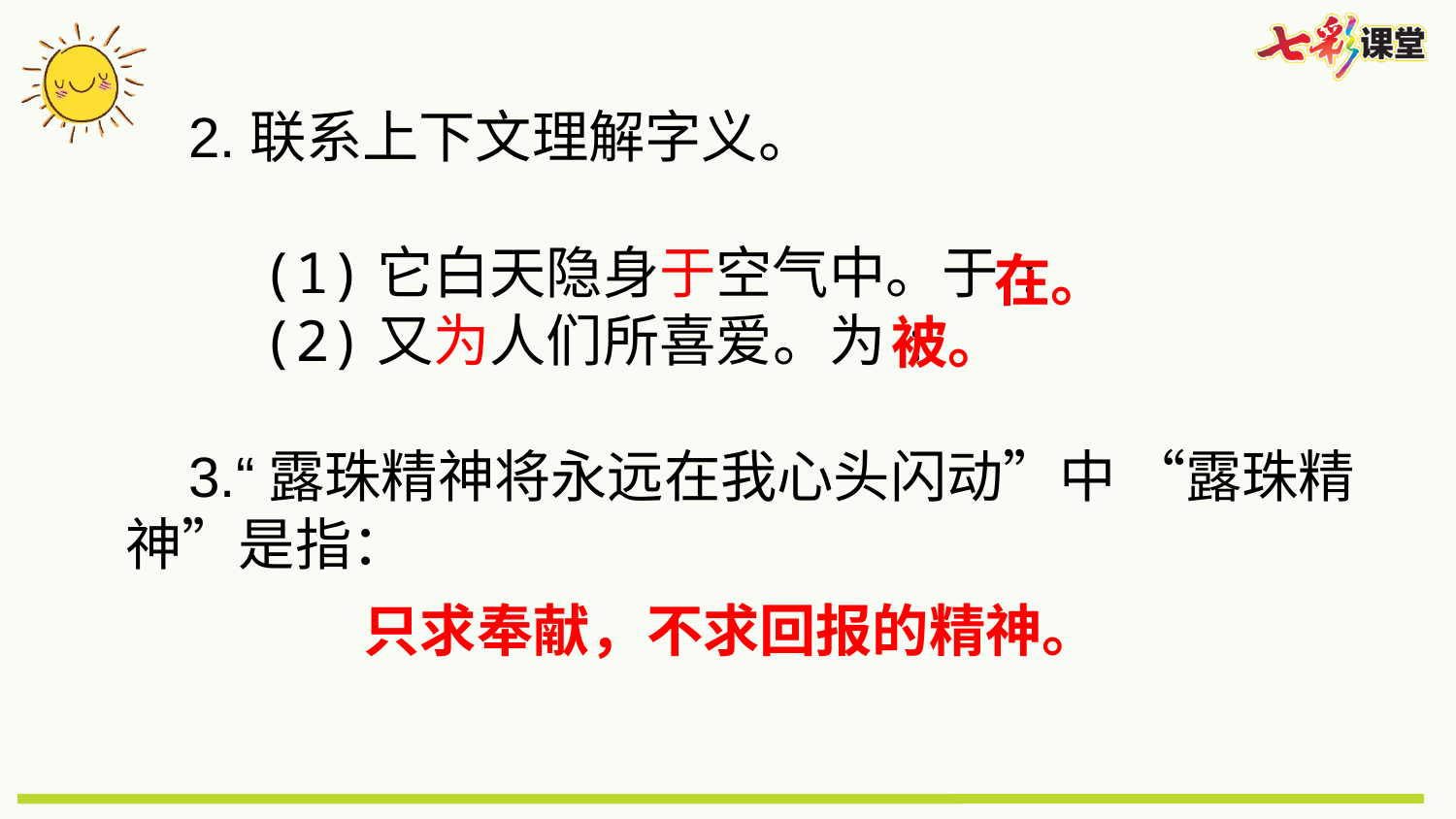

2.联系上下文理解字义。

    (1)它白天隐身于空气中。于:
    (2)又为人们所喜爱。为:

    3.“露珠精神将永远在我心头闪动”中 “露珠精神”是指：
在。
被。
只求奉献，不求回报的精神。